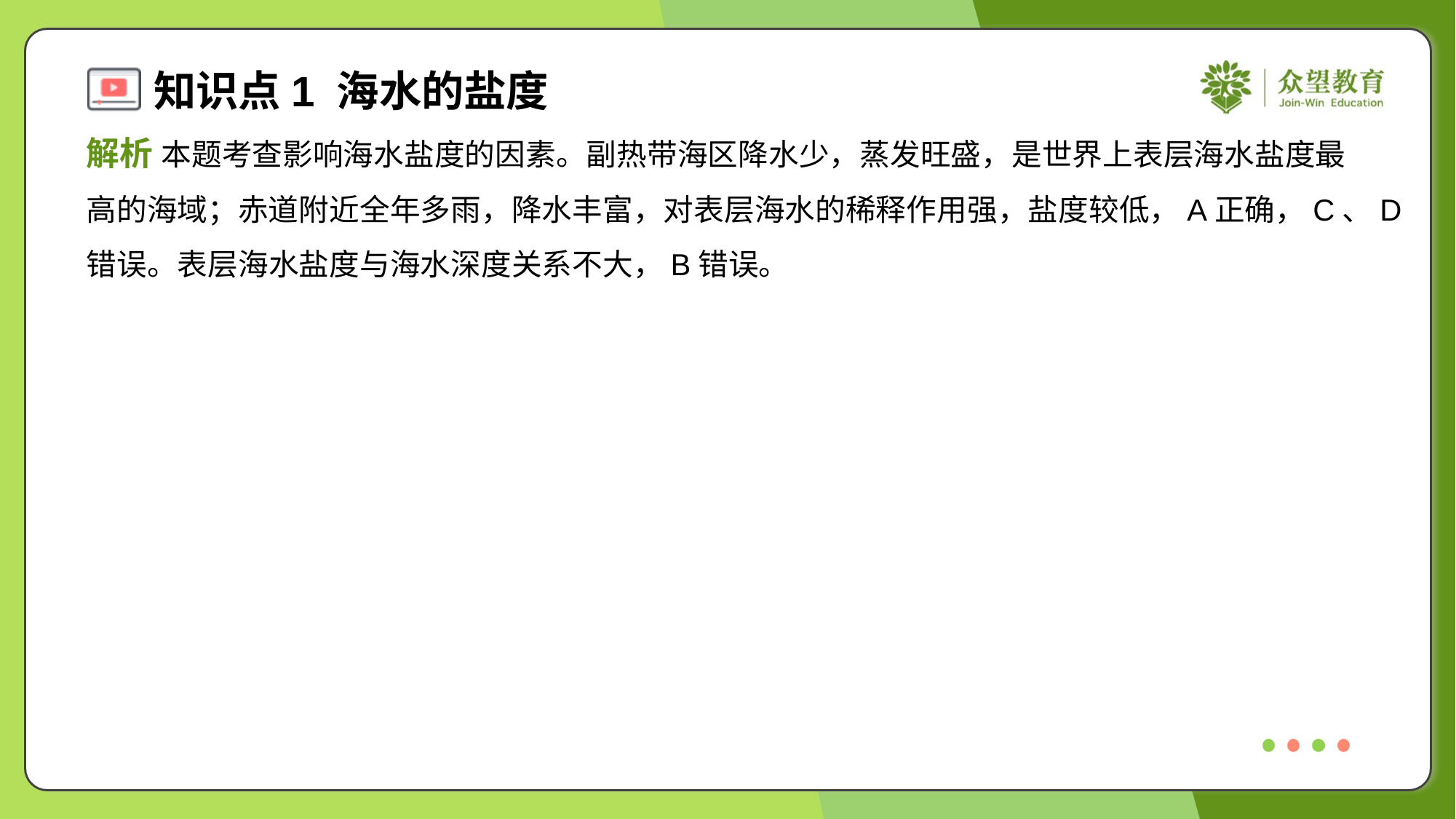

解析 本题考查影响海水盐度的因素。副热带海区降水少，蒸发旺盛，是世界上表层海水盐度最
高的海域；赤道附近全年多雨，降水丰富，对表层海水的稀释作用强，盐度较低，A正确，C、D
错误。表层海水盐度与海水深度关系不大，B错误。